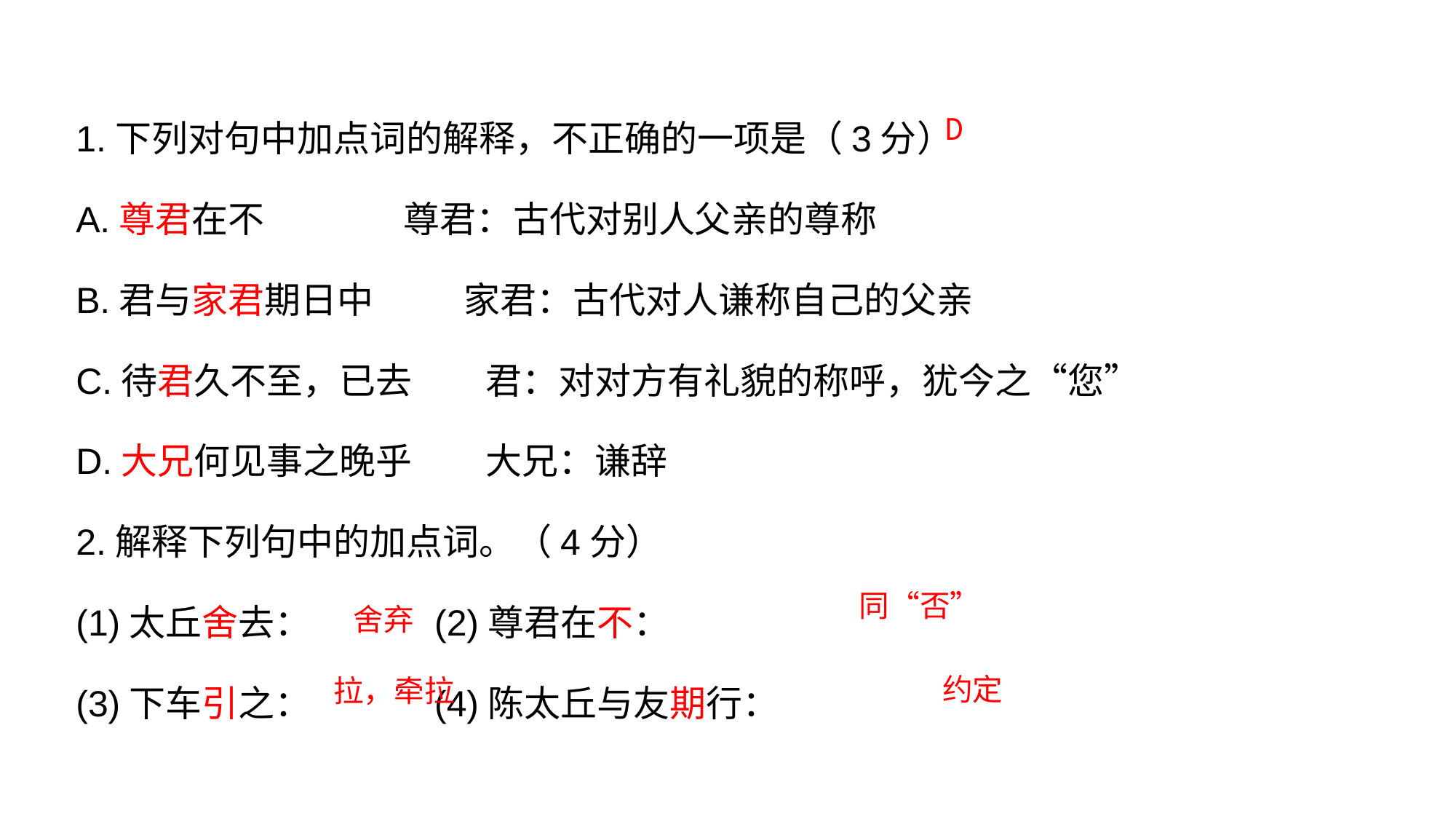

1.下列对句中加点词的解释，不正确的一项是（3分）
A.尊君在不                 尊君：古代对别人父亲的尊称
B.君与家君期日中           家君：古代对人谦称自己的父亲
C.待君久不至，已去         君：对对方有礼貌的称呼，犹今之“您”
D.大兄何见事之晚乎         大兄：谦辞
2.解释下列句中的加点词。（4分）
(1)太丘舍去：              (2)尊君在不：
(3)下车引之：              (4)陈太丘与友期行：
D
同“否”
舍弃
约定
拉，牵拉